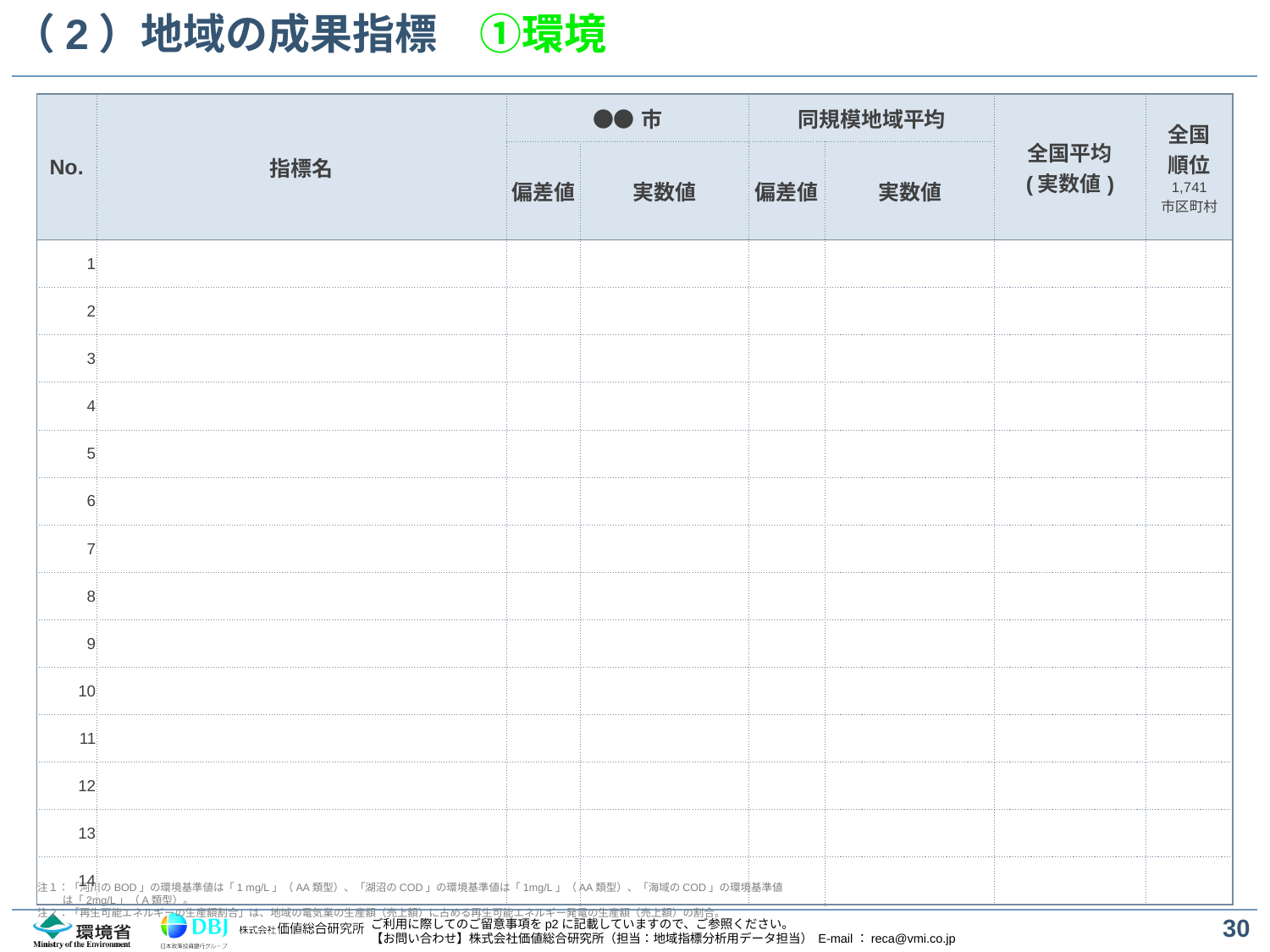

# （2）地域の成果指標　①環境
| No. | 指標名 | ●●市 |  | 同規模地域平均 |  | 全国平均 (実数値) | 全国 順位 1,741 市区町村 |
| --- | --- | --- | --- | --- | --- | --- | --- |
|  |  | 偏差値 | 実数値 | 偏差値 | 実数値 |  |  |
| 1 |  |  |  |  |  |  |  |
| 2 |  |  |  |  |  |  |  |
| 3 |  |  |  |  |  |  |  |
| 4 |  |  |  |  |  |  |  |
| 5 |  |  |  |  |  |  |  |
| 6 |  |  |  |  |  |  |  |
| 7 |  |  |  |  |  |  |  |
| 8 |  |  |  |  |  |  |  |
| 9 |  |  |  |  |  |  |  |
| 10 |  |  |  |  |  |  |  |
| 11 |  |  |  |  |  |  |  |
| 12 |  |  |  |  |  |  |  |
| 13 |  |  |  |  |  |  |  |
| 14 |  |  |  |  |  |  |  |
注１：「河川のBOD」の環境基準値は「1 mg/L」（AA類型）、「湖沼のCOD」の環境基準値は「1mg/L」（AA類型）、「海域のCOD」の環境基準値は「2mg/L」（A類型）。
注２：「再生可能エネルギーの生産額割合」は、地域の電気業の生産額（売上額）に占める再生可能エネルギー発電の生産額（売上額）の割合。
30